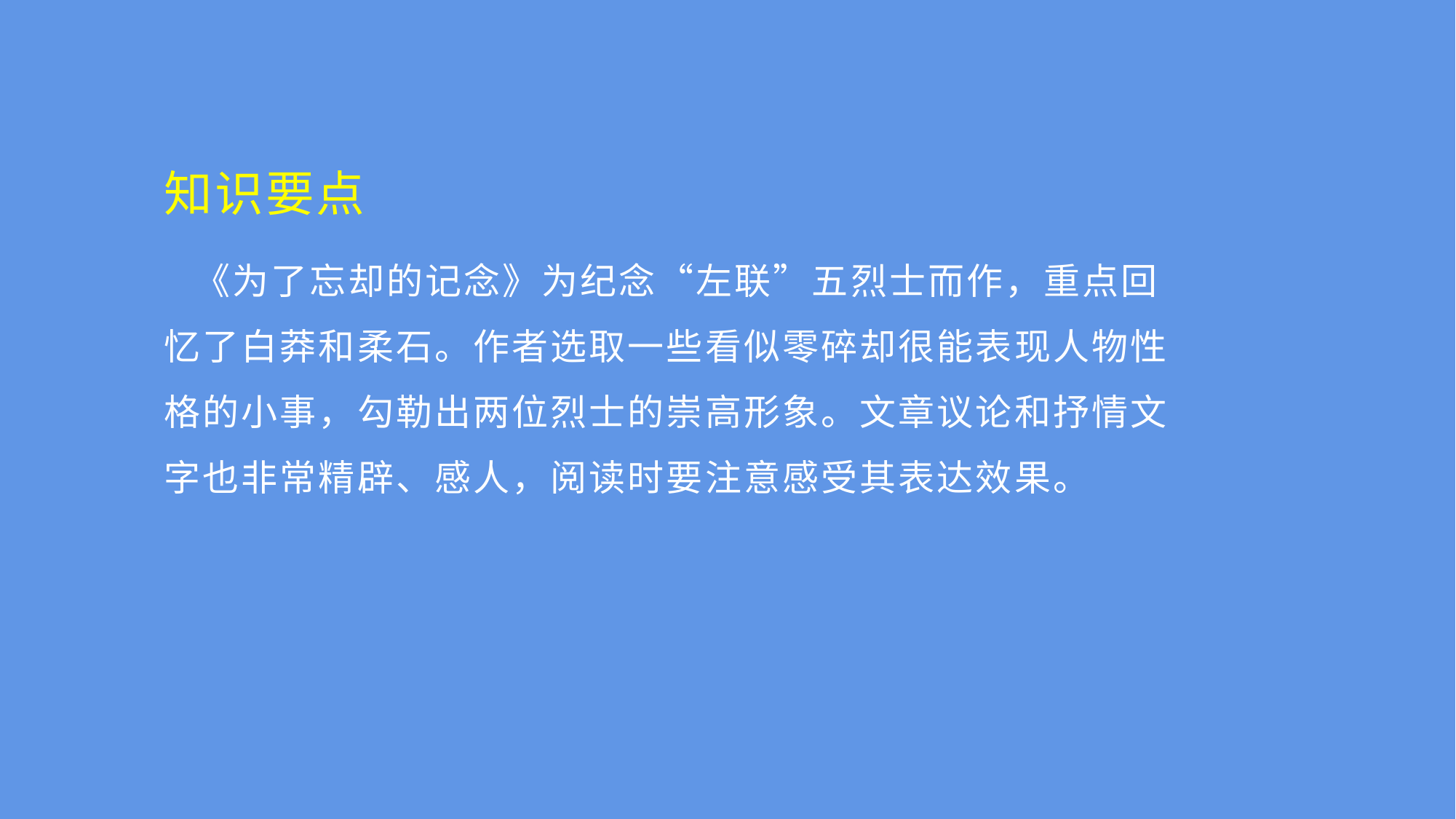

知识要点
  《为了忘却的记念》为纪念“左联”五烈士而作，重点回忆了白莽和柔石。作者选取一些看似零碎却很能表现人物性格的小事，勾勒出两位烈士的崇高形象。文章议论和抒情文字也非常精辟、感人，阅读时要注意感受其表达效果。